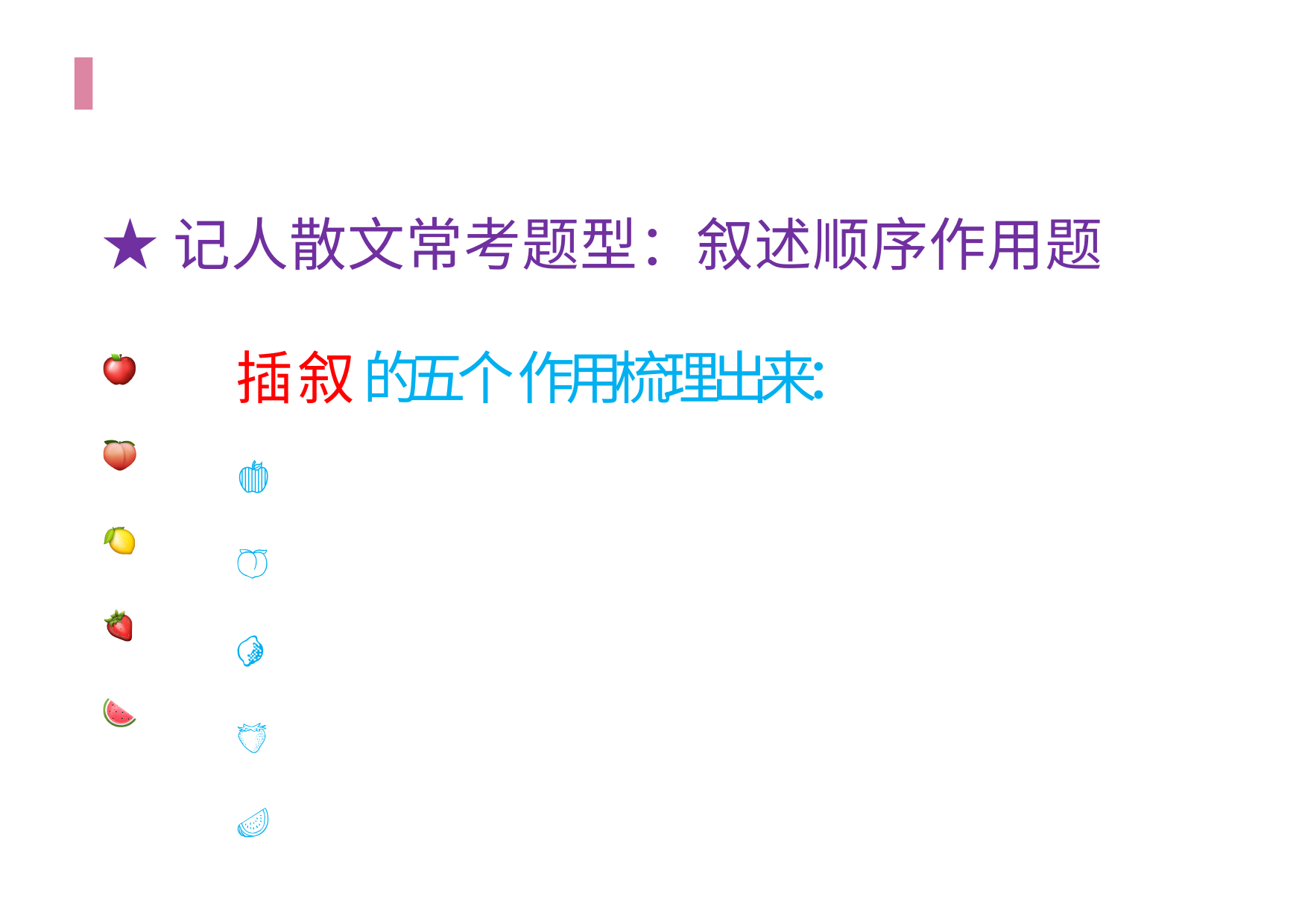

# ★记人散文常考题型：叙述顺序作用题
插 叙  的五 个 作 用 梳 理 出 来：
🍎

🍑

🍋

🍓

🍉